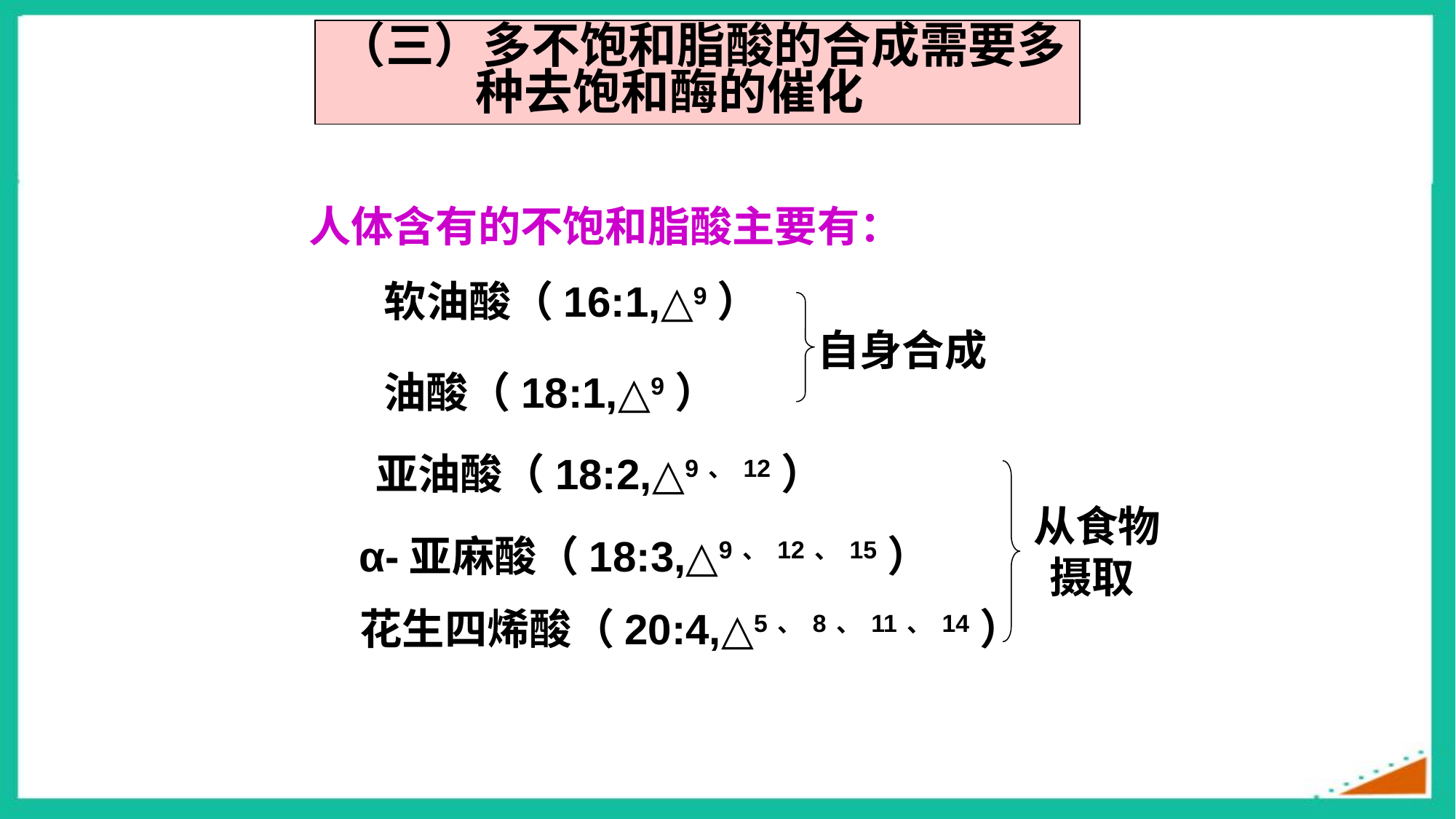

（三）多不饱和脂酸的合成需要多种去饱和酶的催化
人体含有的不饱和脂酸主要有：
软油酸（16:1,△9）

自身合成
油酸（18:1,△9）
亚油酸（18:2,△9、12）

从食物摄取
α-亚麻酸（18:3,△9、12、15）
花生四烯酸（20:4,△5、8、11、14）